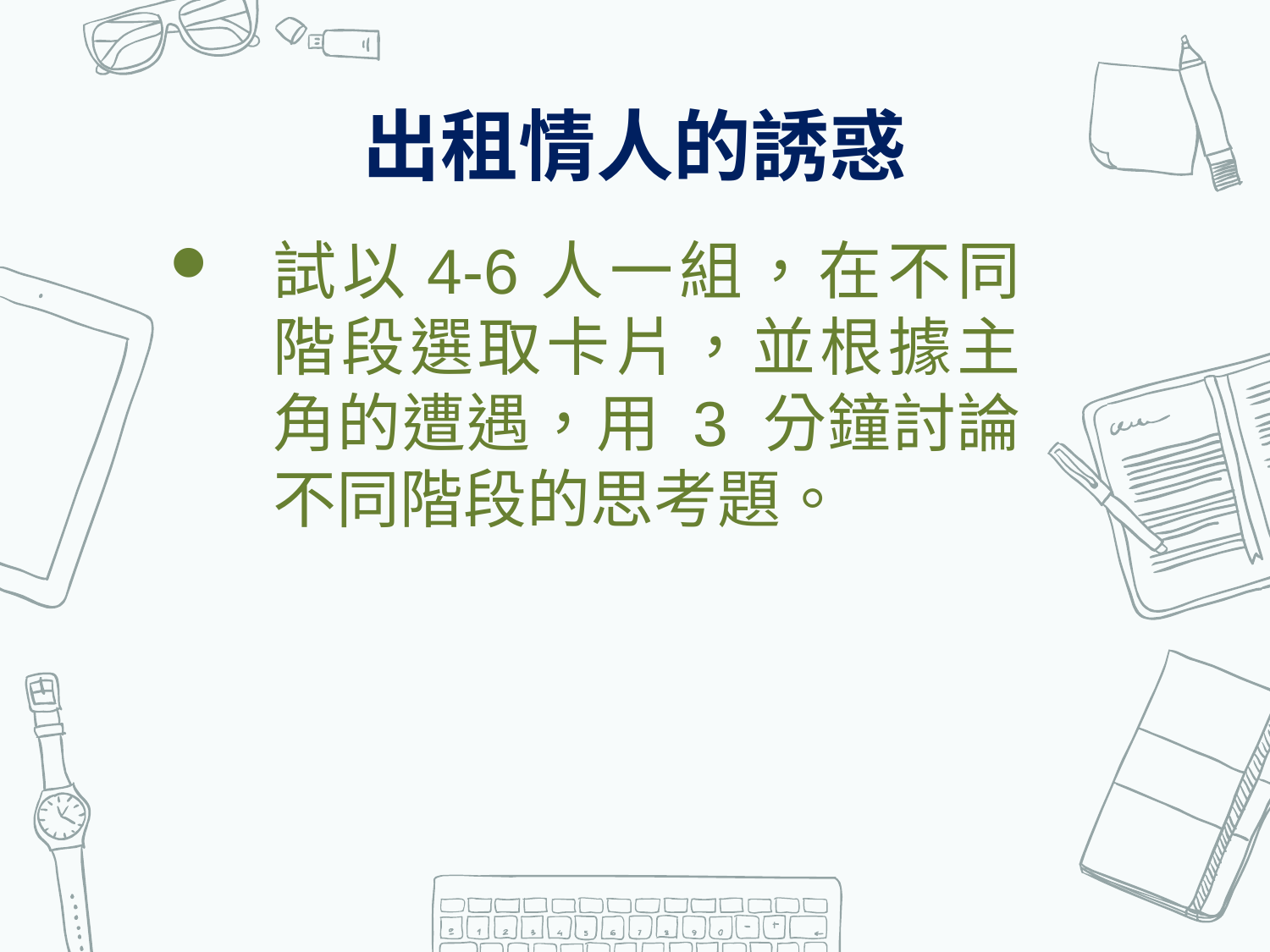

出租情人的誘惑
試以4-6人一組，在不同階段選取卡片，並根據主角的遭遇，用 3 分鐘討論不同階段的思考題。